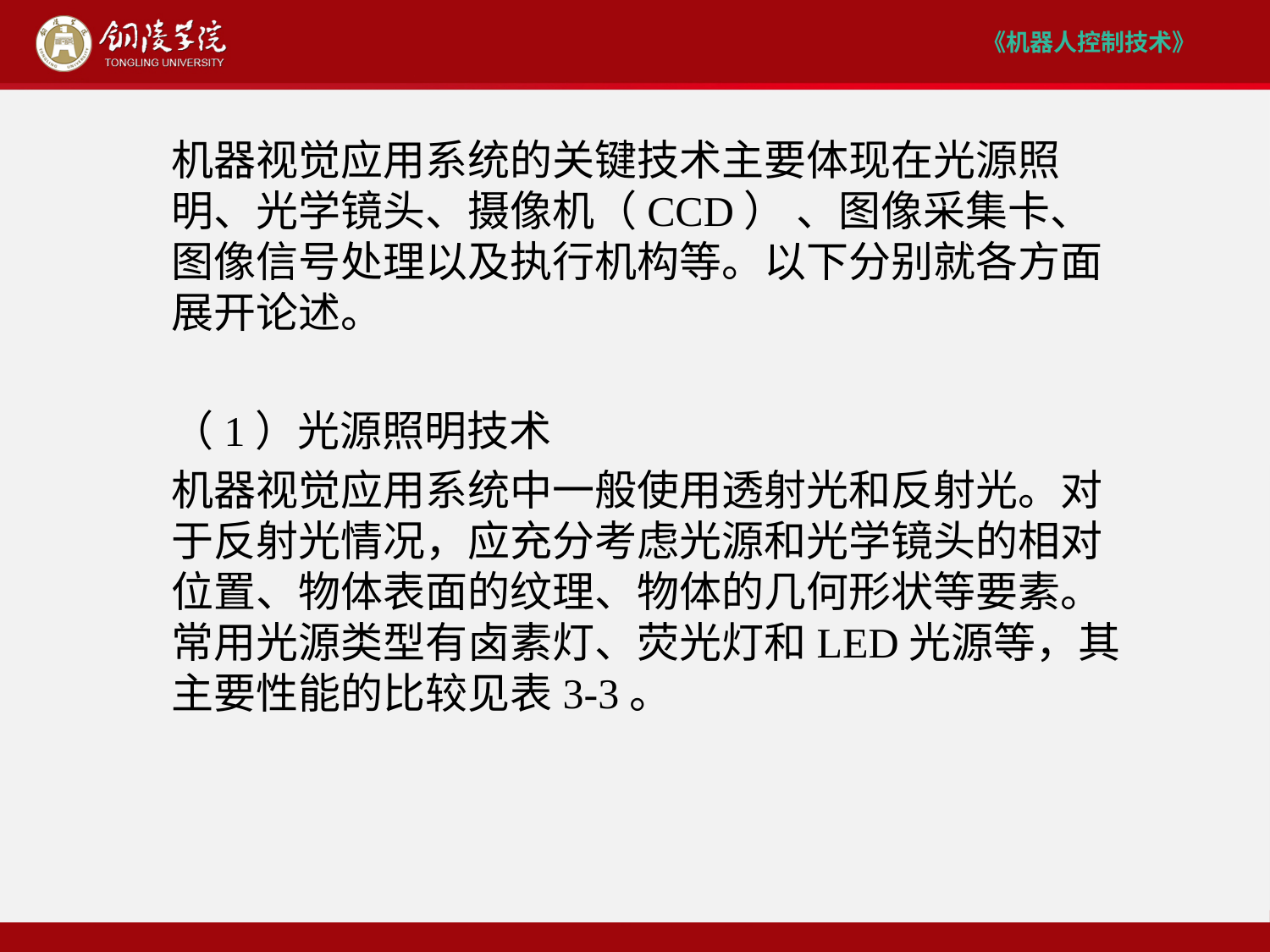

机器视觉应用系统的关键技术主要体现在光源照明、光学镜头、摄像机（CCD） 、图像采集卡、图像信号处理以及执行机构等。以下分别就各方面展开论述。

（1）光源照明技术
机器视觉应用系统中一般使用透射光和反射光。对于反射光情况，应充分考虑光源和光学镜头的相对位置、物体表面的纹理、物体的几何形状等要素。常用光源类型有卤素灯、荧光灯和LED光源等，其主要性能的比较见表3-3。